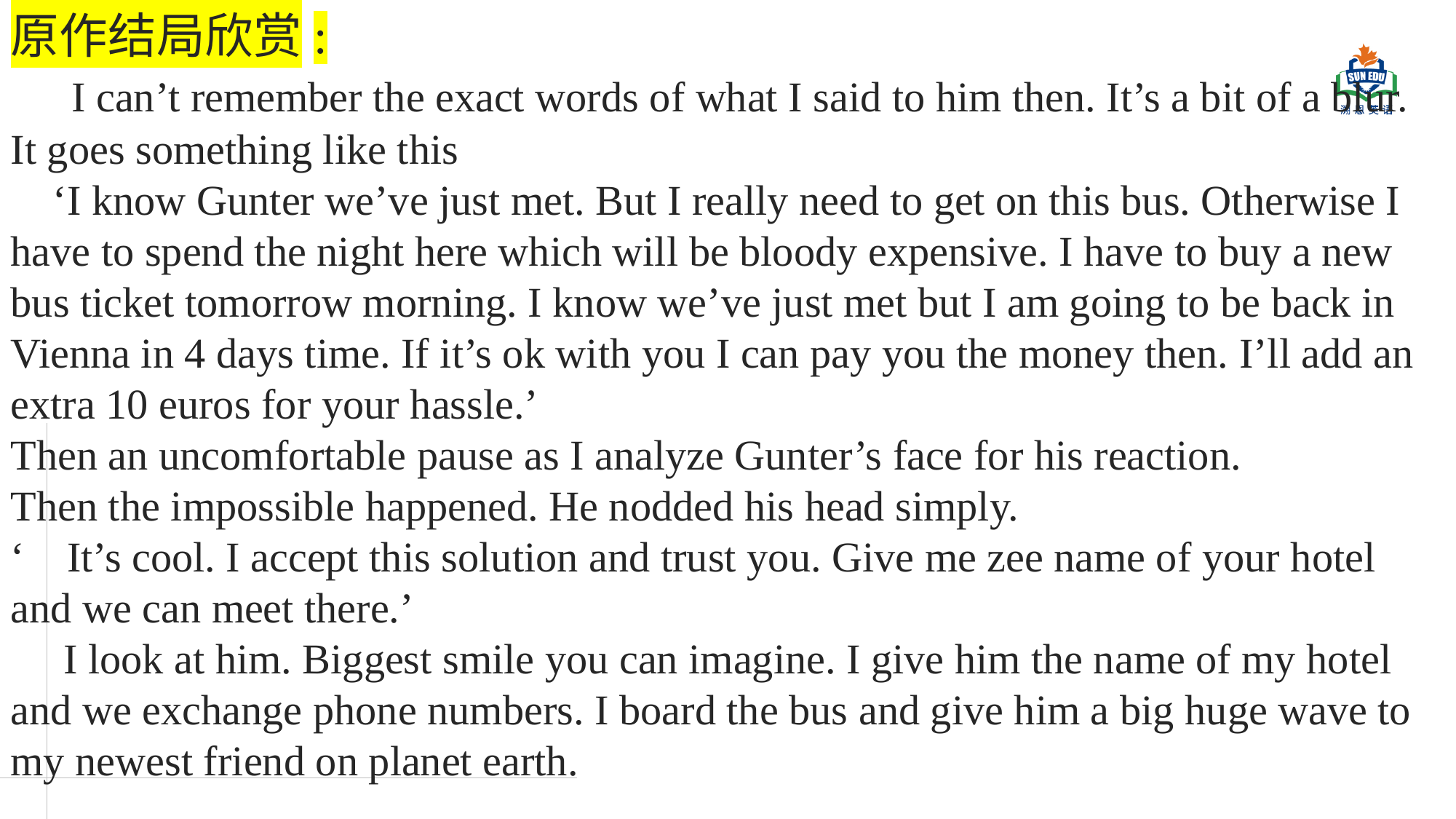

原作结局欣赏:
     I can’t remember the exact words of what I said to him then. It’s a bit of a blur.  It goes something like this
    ‘I know Gunter we’ve just met. But I really need to get on this bus. Otherwise I have to spend the night here which will be bloody expensive. I have to buy a new bus ticket tomorrow morning. I know we’ve just met but I am going to be back in Vienna in 4 days time. If it’s ok with you I can pay you the money then. I’ll add an extra 10 euros for your hassle.’
Then an uncomfortable pause as I analyze Gunter’s face for his reaction.
Then the impossible happened. He nodded his head simply.
‘    It’s cool. I accept this solution and trust you. Give me zee name of your hotel and we can meet there.’
     I look at him. Biggest smile you can imagine. I give him the name of my hotel and we exchange phone numbers. I board the bus and give him a big huge wave to my newest friend on planet earth.